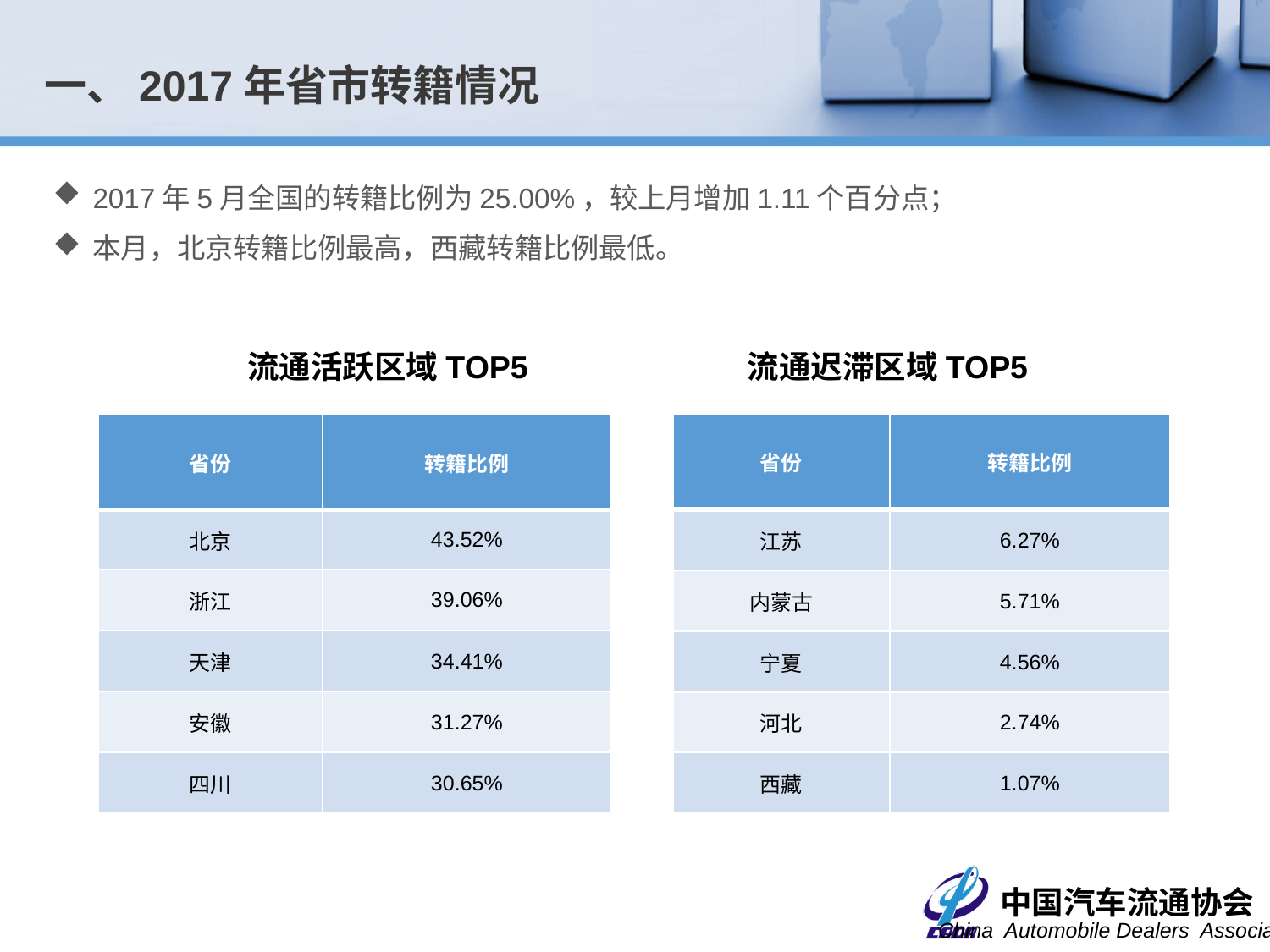

一、2017年省市转籍情况
2017年5月全国的转籍比例为25.00%，较上月增加1.11个百分点；
本月，北京转籍比例最高，西藏转籍比例最低。
流通活跃区域TOP5
流通迟滞区域TOP5
| 省份 | 转籍比例 |
| --- | --- |
| 北京 | 43.52% |
| 浙江 | 39.06% |
| 天津 | 34.41% |
| 安徽 | 31.27% |
| 四川 | 30.65% |
| 省份 | 转籍比例 |
| --- | --- |
| 江苏 | 6.27% |
| 内蒙古 | 5.71% |
| 宁夏 | 4.56% |
| 河北 | 2.74% |
| 西藏 | 1.07% |